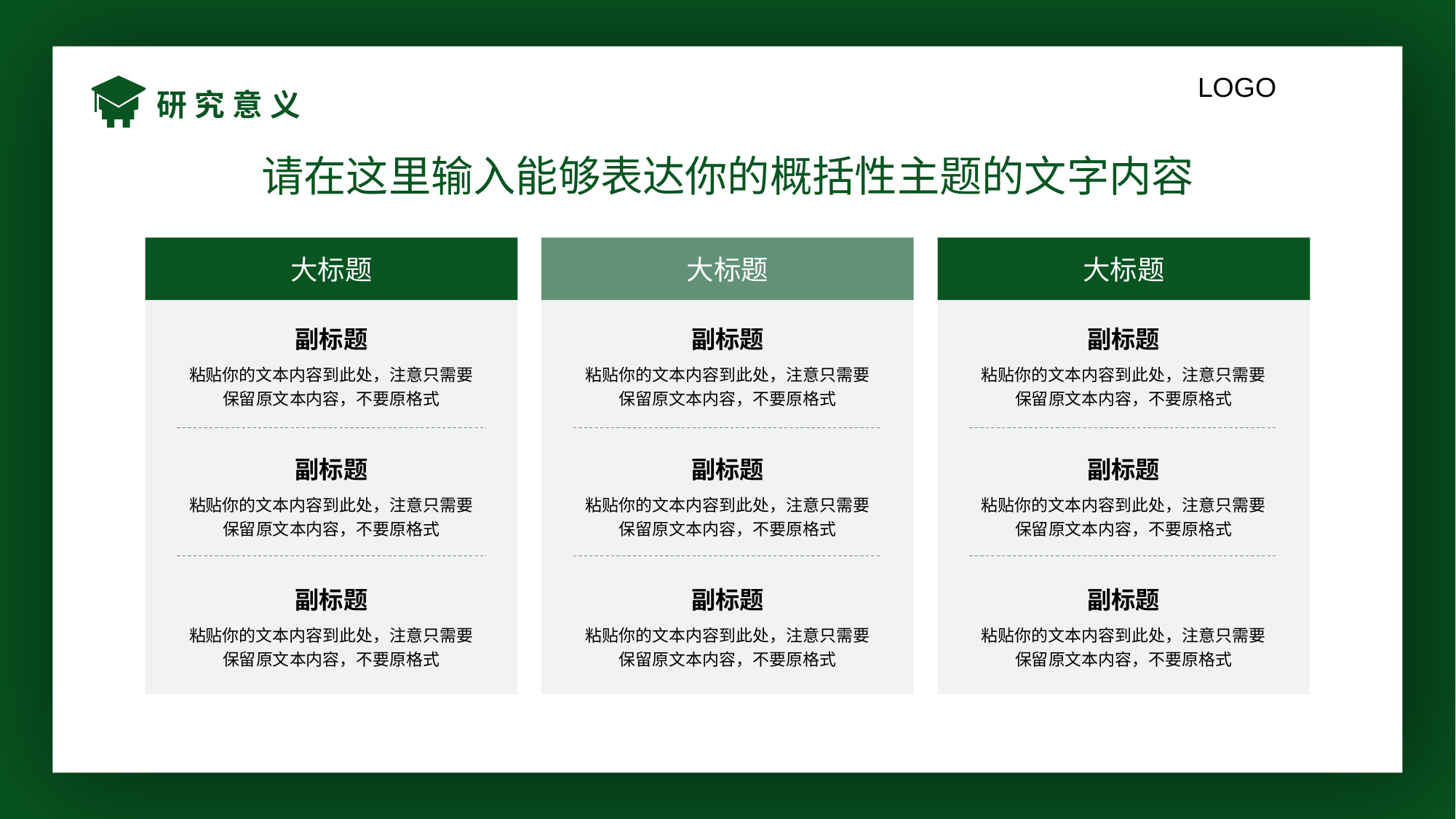

研究意义
请在这里输入能够表达你的概括性主题的文字内容
大标题

副标题
粘贴你的文本内容到此处，注意只需要保留原文本内容，不要原格式
副标题
粘贴你的文本内容到此处，注意只需要保留原文本内容，不要原格式
副标题
粘贴你的文本内容到此处，注意只需要保留原文本内容，不要原格式
大标题

副标题
粘贴你的文本内容到此处，注意只需要保留原文本内容，不要原格式
副标题
粘贴你的文本内容到此处，注意只需要保留原文本内容，不要原格式
副标题
粘贴你的文本内容到此处，注意只需要保留原文本内容，不要原格式
大标题

副标题
粘贴你的文本内容到此处，注意只需要保留原文本内容，不要原格式
副标题
粘贴你的文本内容到此处，注意只需要保留原文本内容，不要原格式
副标题
粘贴你的文本内容到此处，注意只需要保留原文本内容，不要原格式